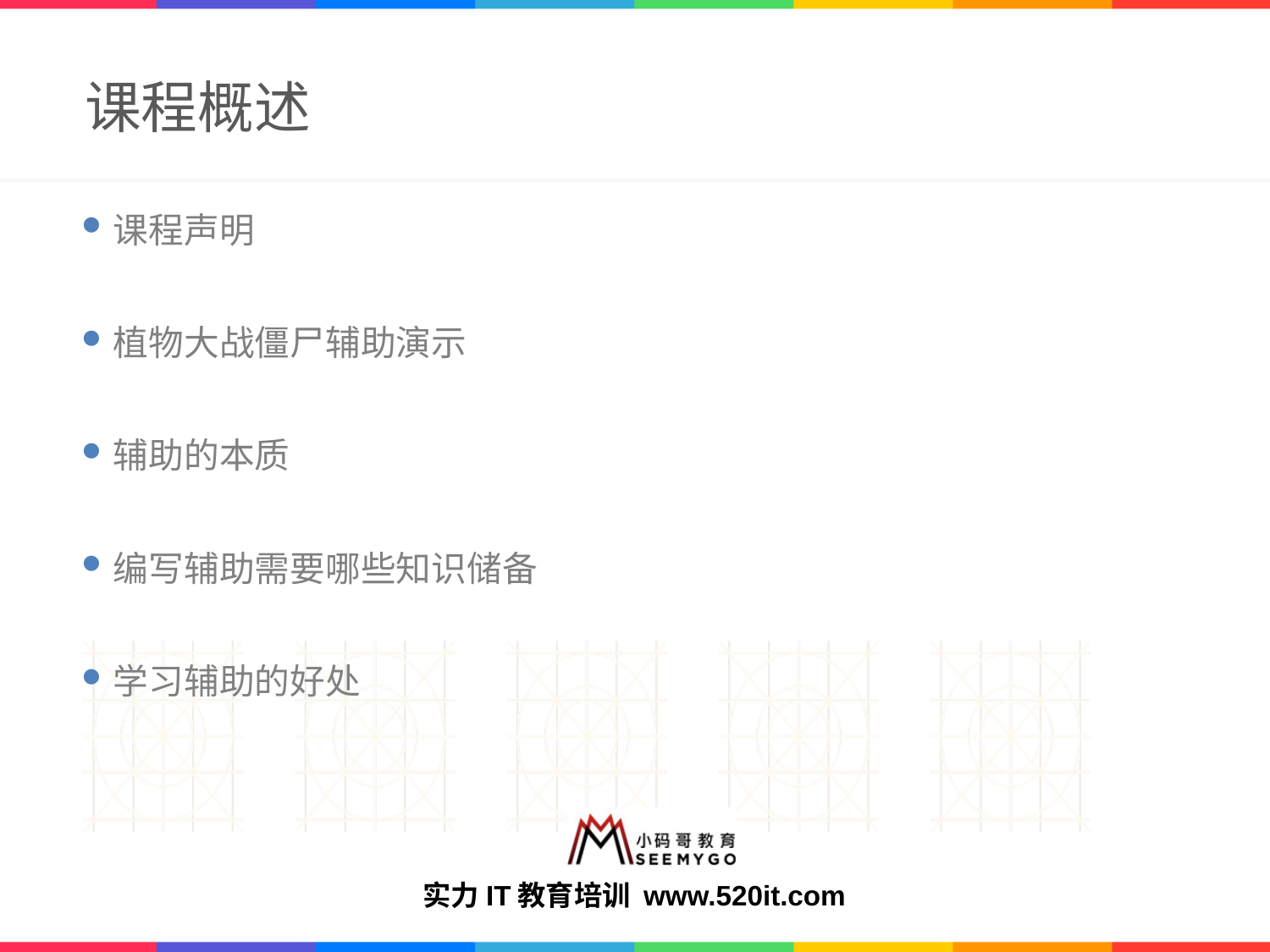

# 课程概述
课程声明

植物大战僵尸辅助演示

辅助的本质

编写辅助需要哪些知识储备

学习辅助的好处